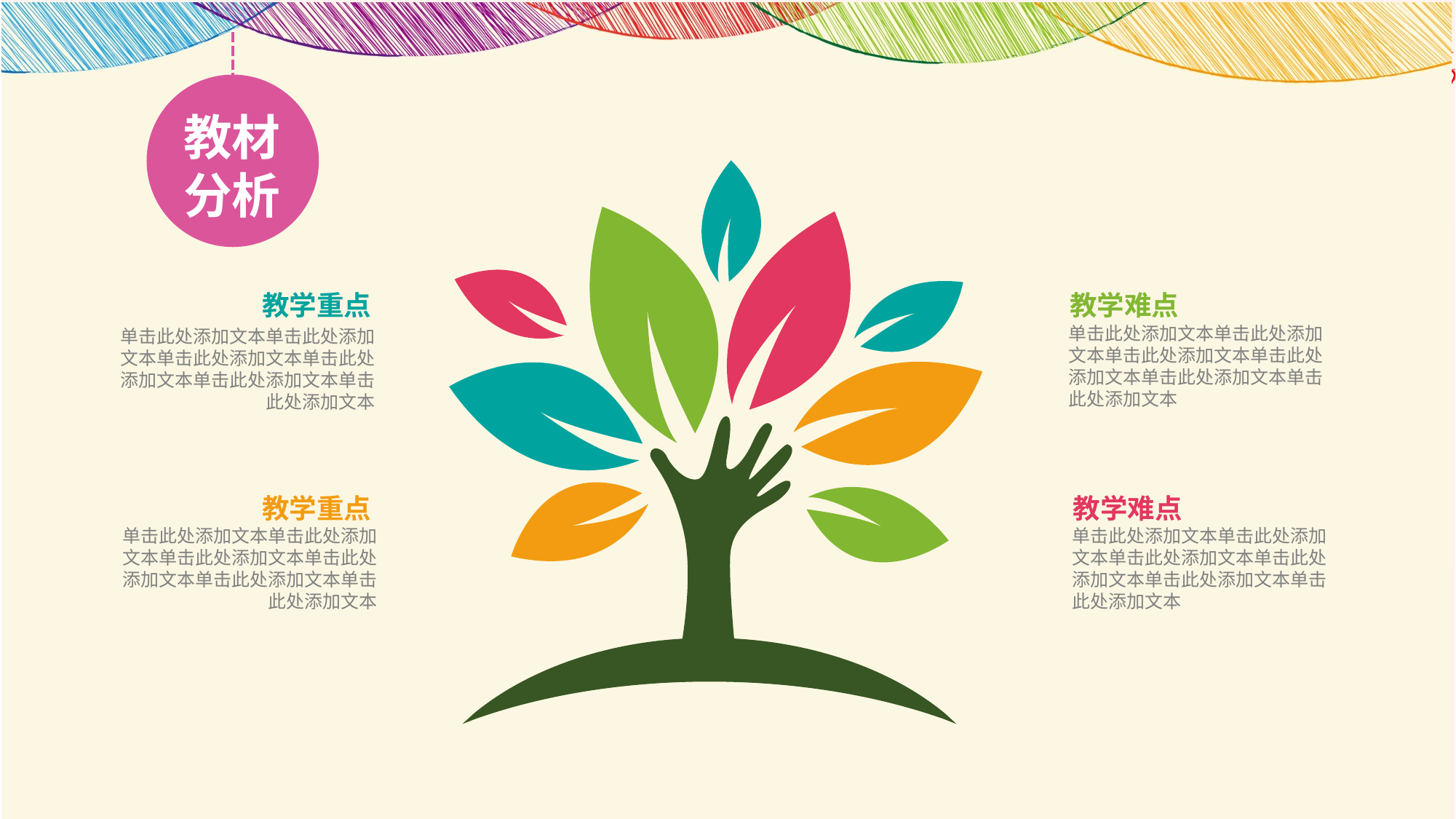

教材
分析

教学重点
单击此处添加文本单击此处添加文本单击此处添加文本单击此处添加文本单击此处添加文本单击此处添加文本

教学难点
单击此处添加文本单击此处添加文本单击此处添加文本单击此处添加文本单击此处添加文本单击此处添加文本
教学重点
单击此处添加文本单击此处添加文本单击此处添加文本单击此处添加文本单击此处添加文本单击此处添加文本
教学难点
单击此处添加文本单击此处添加文本单击此处添加文本单击此处添加文本单击此处添加文本单击此处添加文本